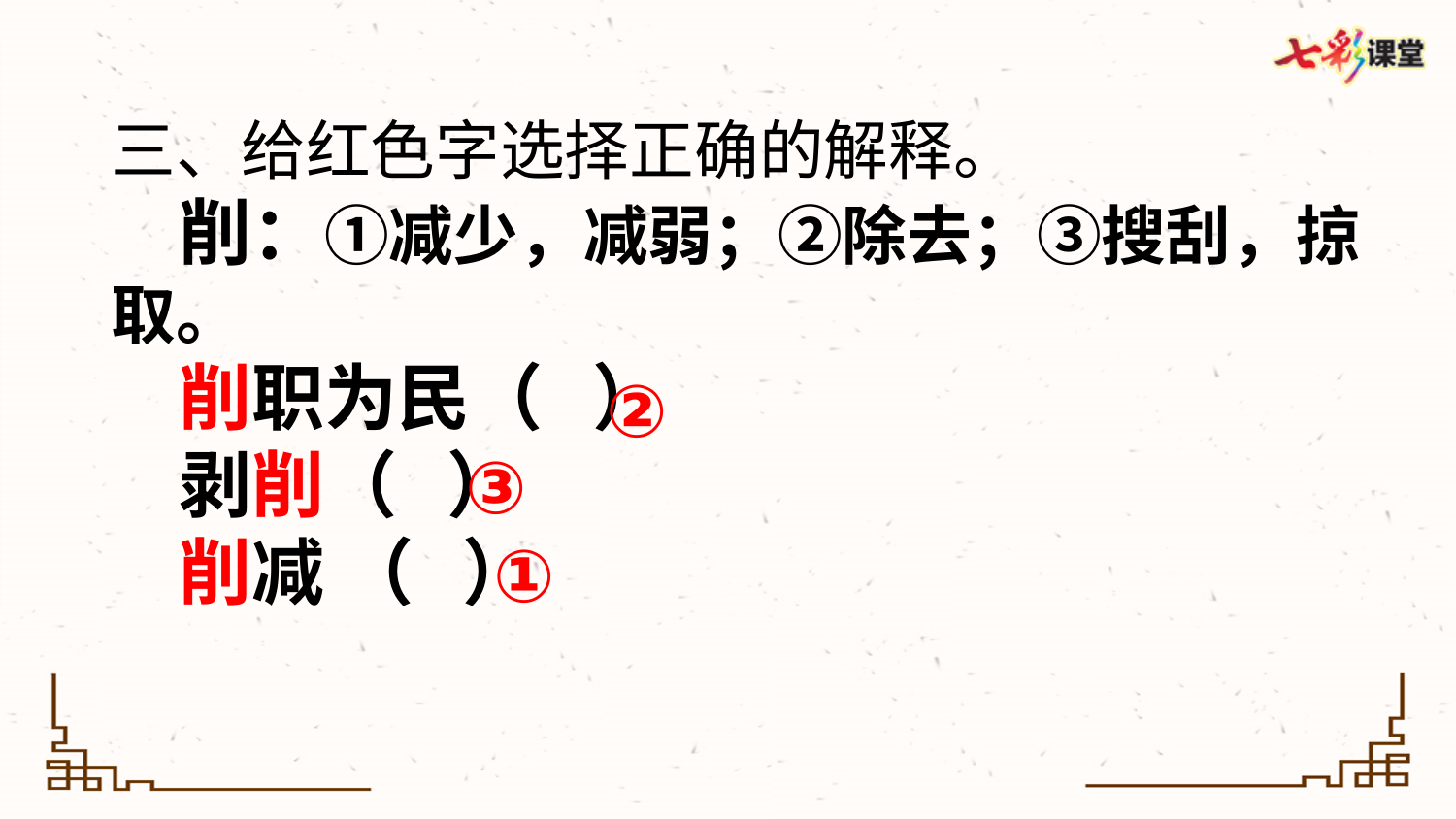

三、给红色字选择正确的解释。
   削：①减少，减弱；②除去；③搜刮，掠取。
   削职为民（   ）
   剥削（   ）
   削减 （   ）
②
③
①